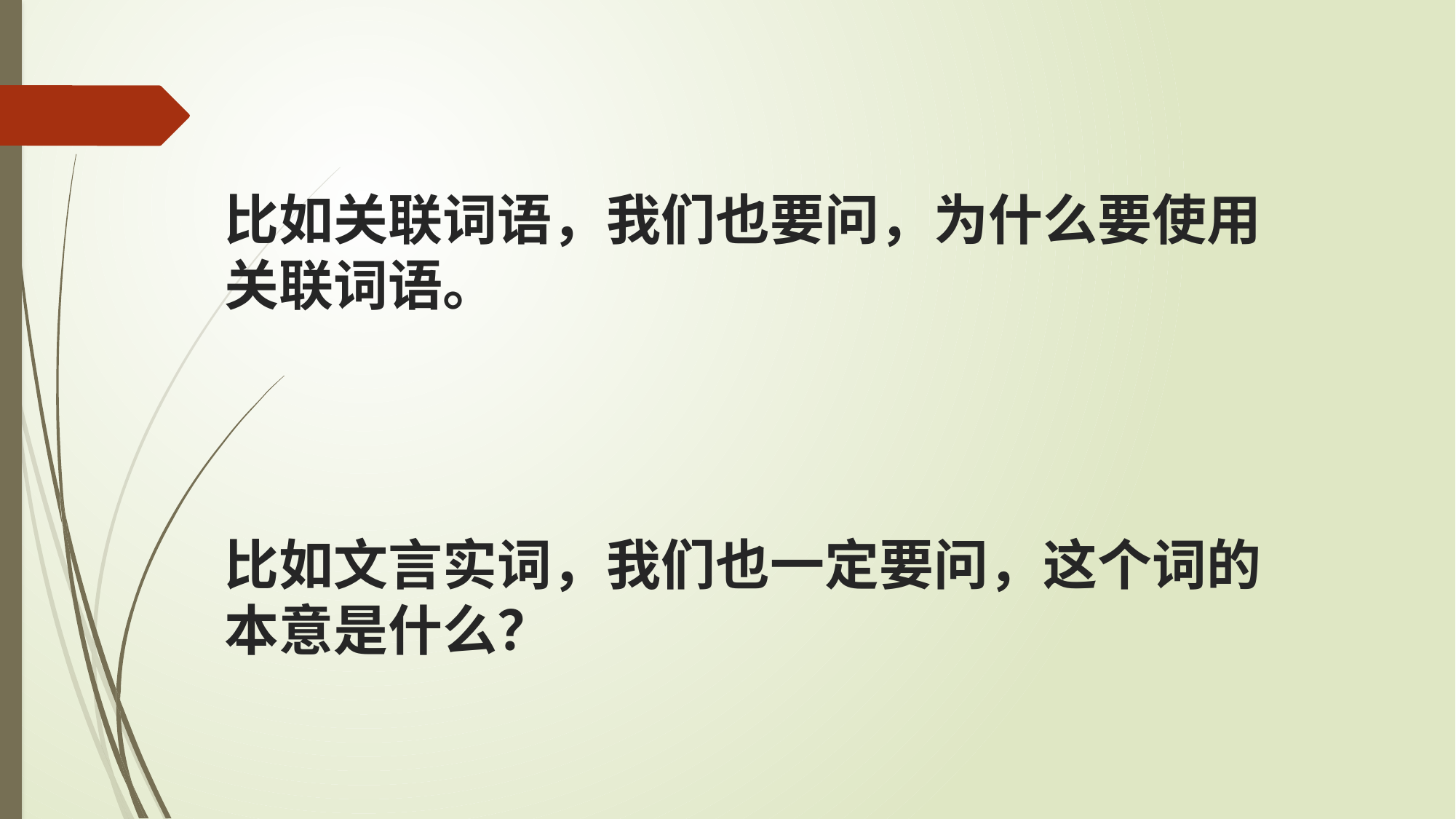

# 比如关联词语，我们也要问，为什么要使用关联词语。
比如文言实词，我们也一定要问，这个词的本意是什么？